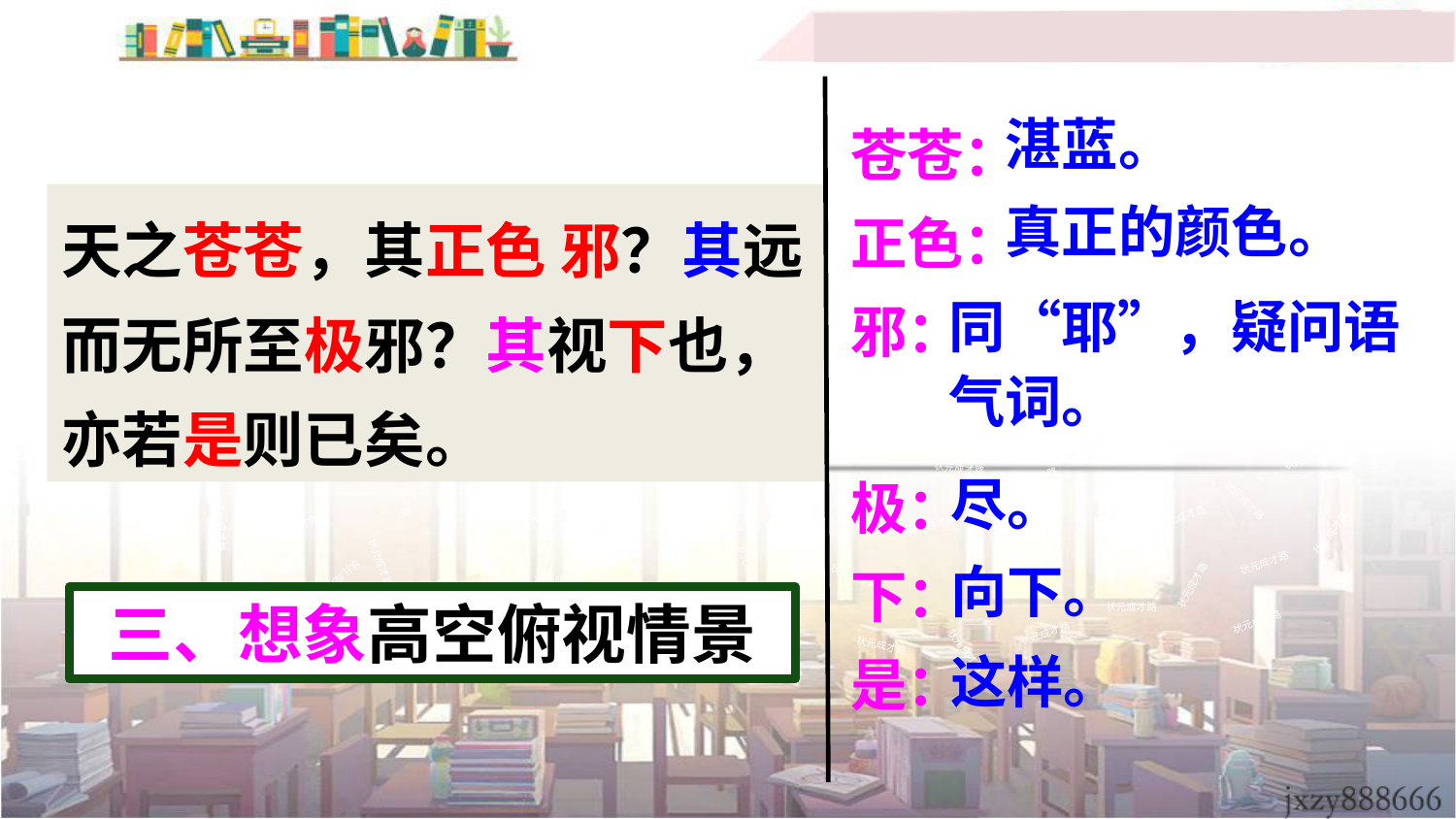

苍苍：
正色：
邪：

极：
下：
是：
湛蓝。
状元成才路
状元成才路
天之苍苍，其正色 邪？其远而无所至极邪？其视下也，亦若是则已矣。
状元成才路
真正的颜色。
状元成才路
状元成才路
状元成才路
状元成才路
状元成才路
状元成才路
状元成才路
状元成才路
状元成才路
状元成才路
状元成才路
状元成才路
状元成才路
状元成才路
状元成才路
状元成才路
状元成才路
同“耶”，疑问语气词。
状元成才路
状元成才路
状元成才路
状元成才路
状元成才路
状元成才路
状元成才路
状元成才路
状元成才路
状元成才路
状元成才路
状元成才路
状元成才路
状元成才路
状元成才路
状元成才路
状元成才路
状元成才路
状元成才路
状元成才路
状元成才路
状元成才路
状元成才路
状元成才路
状元成才路
状元成才路
状元成才路
状元成才路
状元成才路
状元成才路
状元成才路
状元成才路
状元成才路
状元成才路
状元成才路
状元成才路
状元成才路
状元成才路
状元成才路
状元成才路
状元成才路
尽。
状元成才路
状元成才路
状元成才路
状元成才路
状元成才路
状元成才路
状元成才路
状元成才路
状元成才路
状元成才路
状元成才路
状元成才路
状元成才路
状元成才路
状元成才路
状元成才路
状元成才路
状元成才路
状元成才路
向下。
状元成才路
状元成才路
状元成才路
状元成才路
状元成才路
状元成才路
状元成才路
状元成才路
状元成才路
状元成才路
状元成才路
三、想象高空俯视情景
状元成才路
状元成才路
状元成才路
状元成才路
状元成才路
状元成才路
状元成才路
状元成才路
这样。
状元成才路